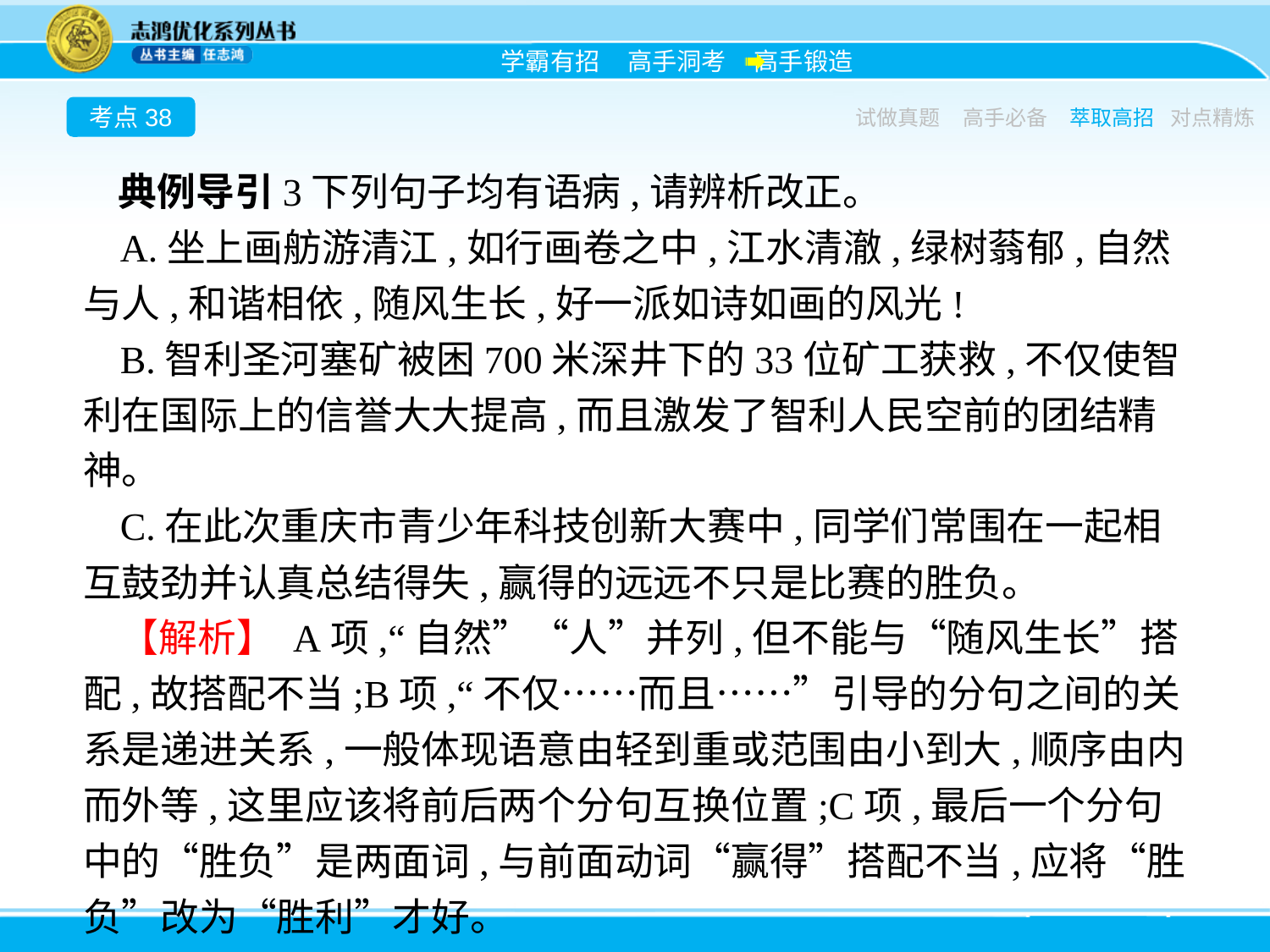

考点38
试做真题
高手必备
萃取高招
对点精炼
典例导引3下列句子均有语病,请辨析改正。
A.坐上画舫游清江,如行画卷之中,江水清澈,绿树蓊郁,自然与人,和谐相依,随风生长,好一派如诗如画的风光!
B.智利圣河塞矿被困700米深井下的33位矿工获救,不仅使智利在国际上的信誉大大提高,而且激发了智利人民空前的团结精神。
C.在此次重庆市青少年科技创新大赛中,同学们常围在一起相互鼓劲并认真总结得失,赢得的远远不只是比赛的胜负。
【解析】 A项,“自然”“人”并列,但不能与“随风生长”搭配,故搭配不当;B项,“不仅……而且……”引导的分句之间的关系是递进关系,一般体现语意由轻到重或范围由小到大,顺序由内而外等,这里应该将前后两个分句互换位置;C项,最后一个分句中的“胜负”是两面词,与前面动词“赢得”搭配不当,应将“胜负”改为“胜利”才好。